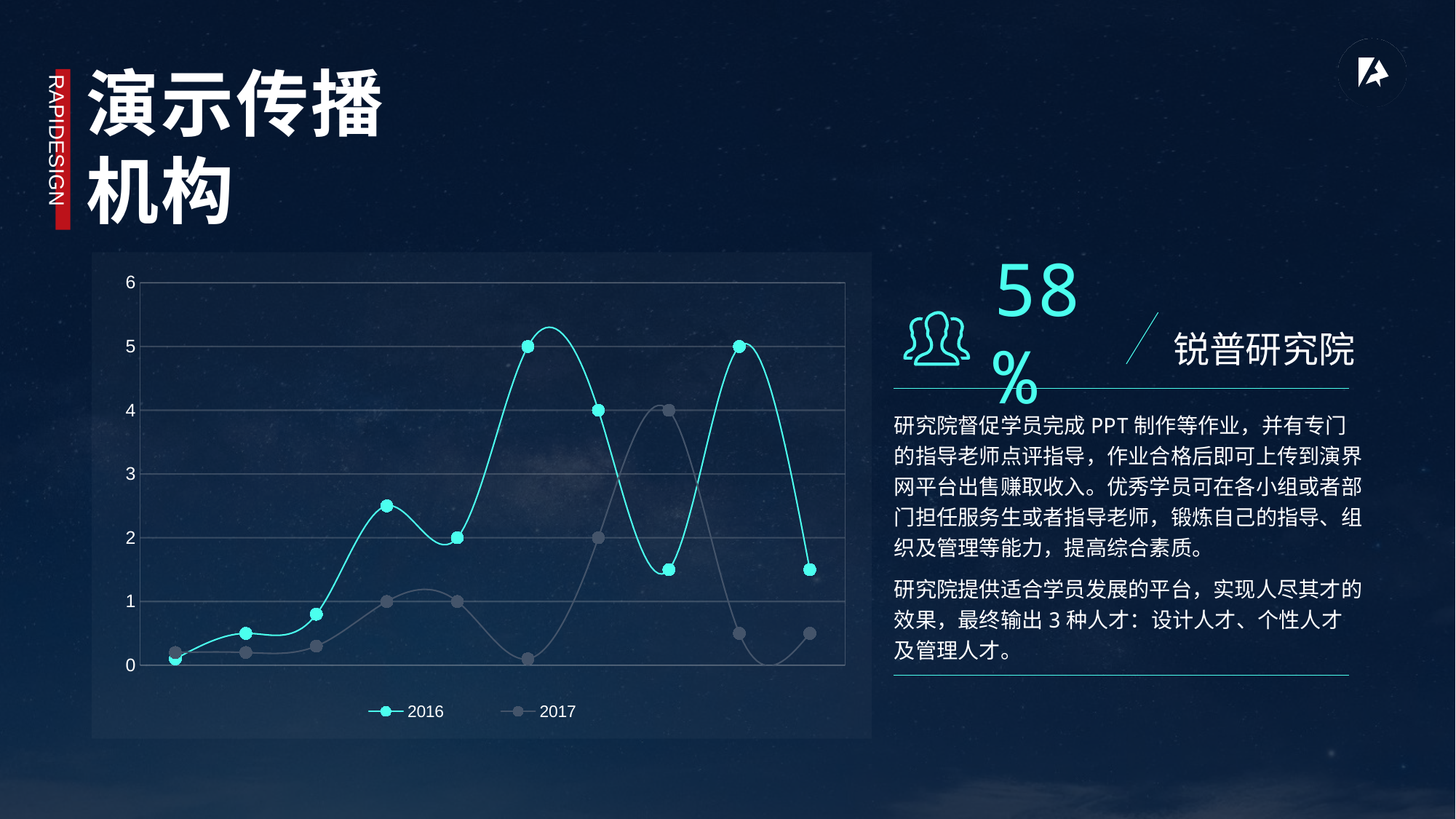

演示传播
机构
RAPIDESIGN

### Chart

| Category | 2016 | 2017 |
|---|---|---|
| 1 | 0.1 | 0.2 |
| 2 | 0.5 | 0.2 |
| 3 | 0.8 | 0.3 |
| 4 | 2.5 | 1.0 |
| 5 | 2.0 | 1.0 |
| 6 | 5.0 | 0.1 |
| 7 | 4.0 | 2.0 |
| 8 | 1.5 | 4.0 |
| 9 | 5.0 | 0.5 |
| 10 | 1.5 | 0.5 |
58%

锐普研究院
研究院督促学员完成PPT制作等作业，并有专门的指导老师点评指导，作业合格后即可上传到演界网平台出售赚取收入。优秀学员可在各小组或者部门担任服务生或者指导老师，锻炼自己的指导、组织及管理等能力，提高综合素质。
研究院提供适合学员发展的平台，实现人尽其才的效果，最终输出3种人才：设计人才、个性人才及管理人才。